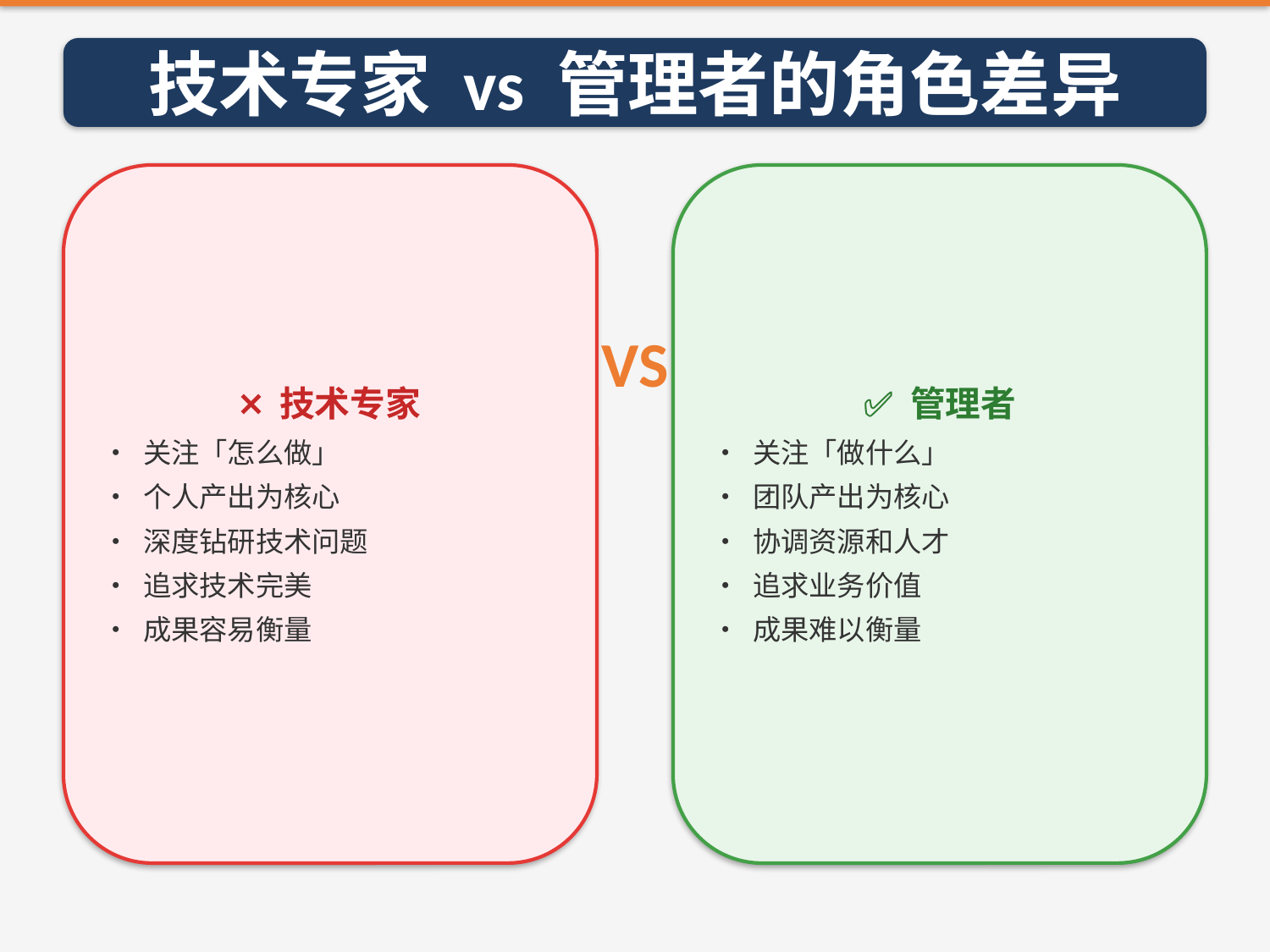

技术专家 vs 管理者的角色差异
❌ 技术专家
• 关注「怎么做」
• 个人产出为核心
• 深度钻研技术问题
• 追求技术完美
• 成果容易衡量
✅ 管理者
• 关注「做什么」
• 团队产出为核心
• 协调资源和人才
• 追求业务价值
• 成果难以衡量
VS